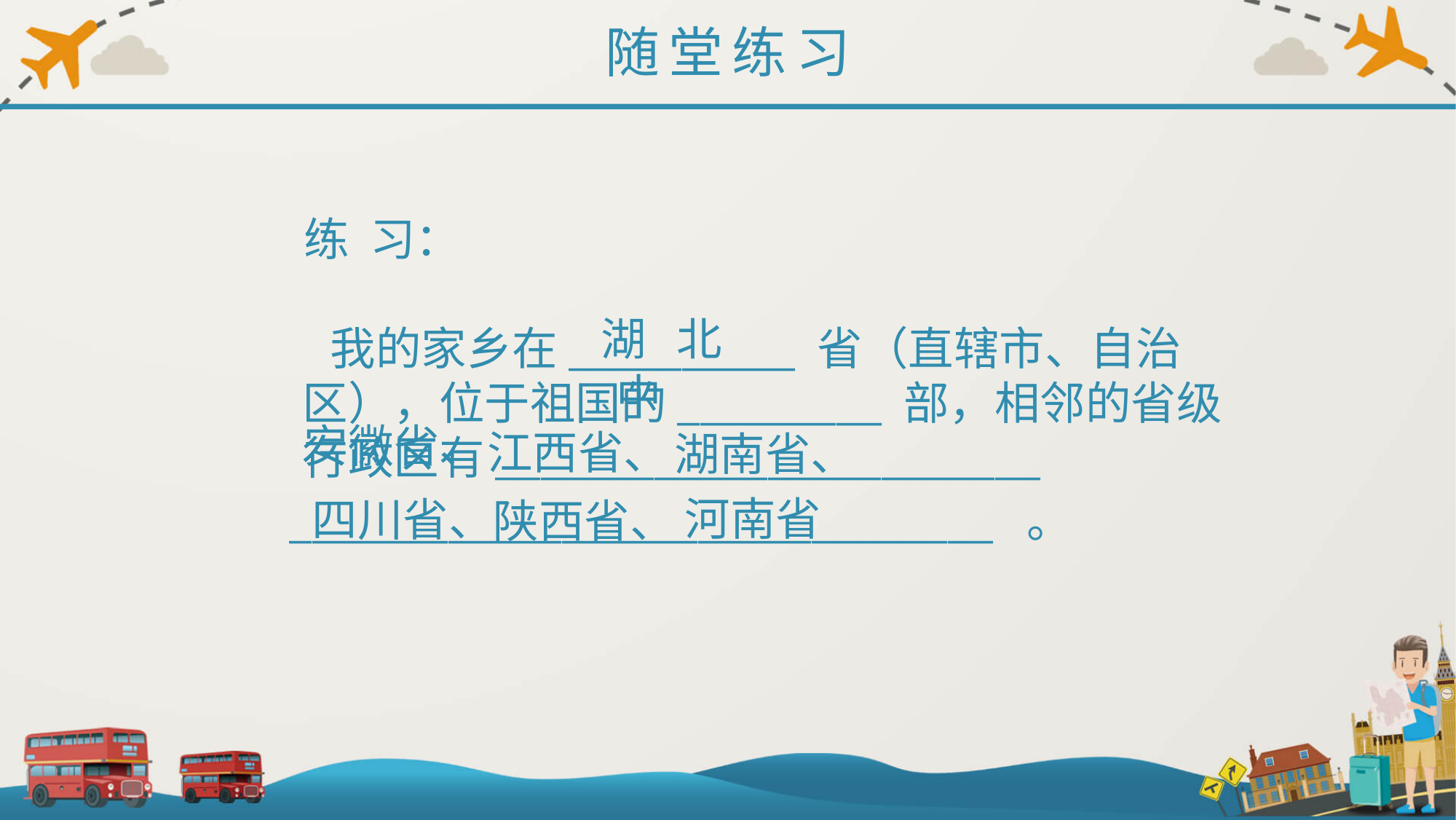

随堂练习

练  习：
湖   北
       我的家乡在__________ 省（直辖市、自治区），位于祖国的_________ 部，相邻的省级行政区有________________________
    _______________________________  。
中
安徽省、
江西省、
湖南省、
河南省
四川省、
陕西省、